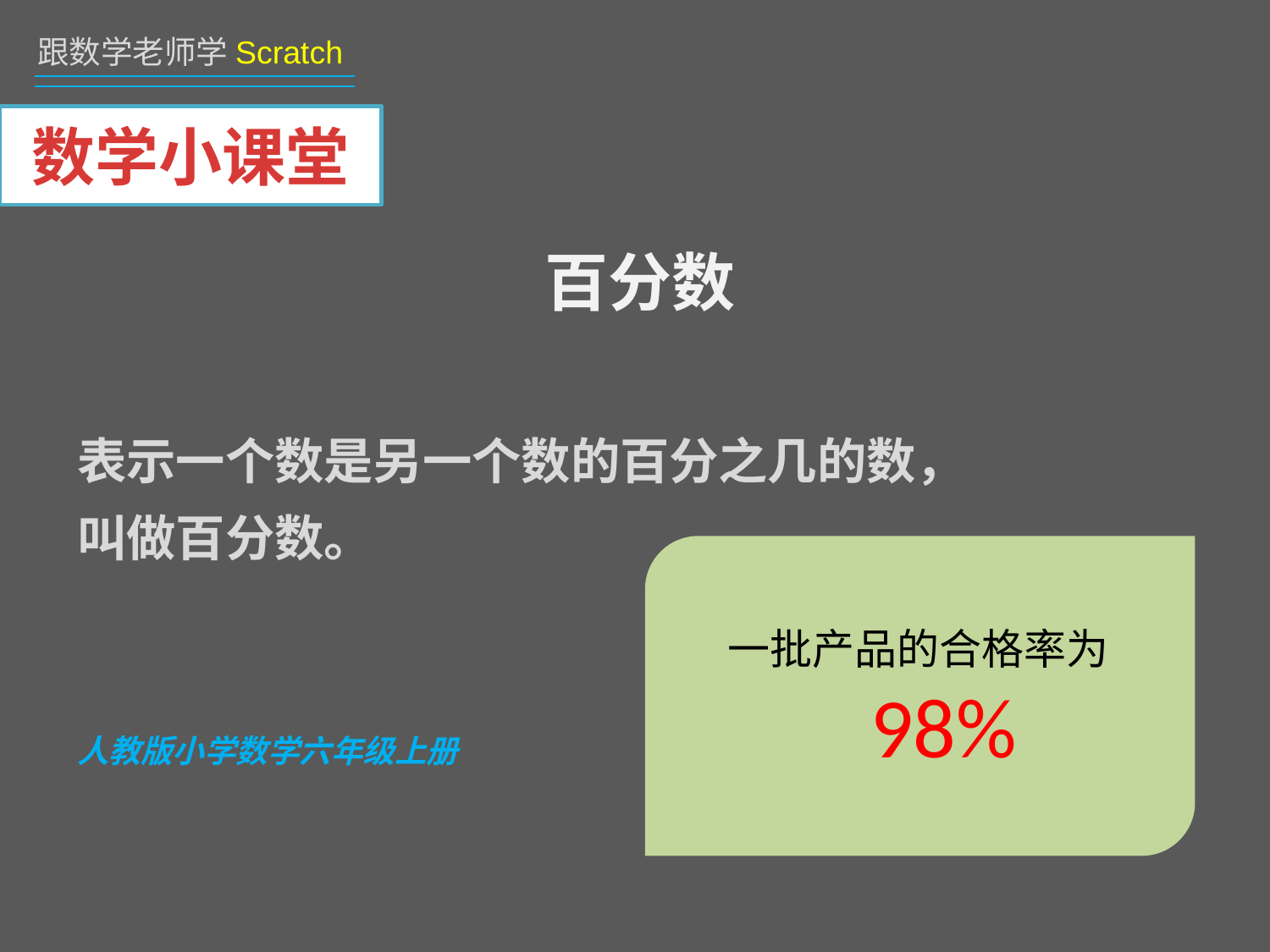

# 数学小课堂
 百分数
表示一个数是另一个数的百分之几的数，叫做百分数。

人教版小学数学六年级上册

一批产品的合格率为
               98%